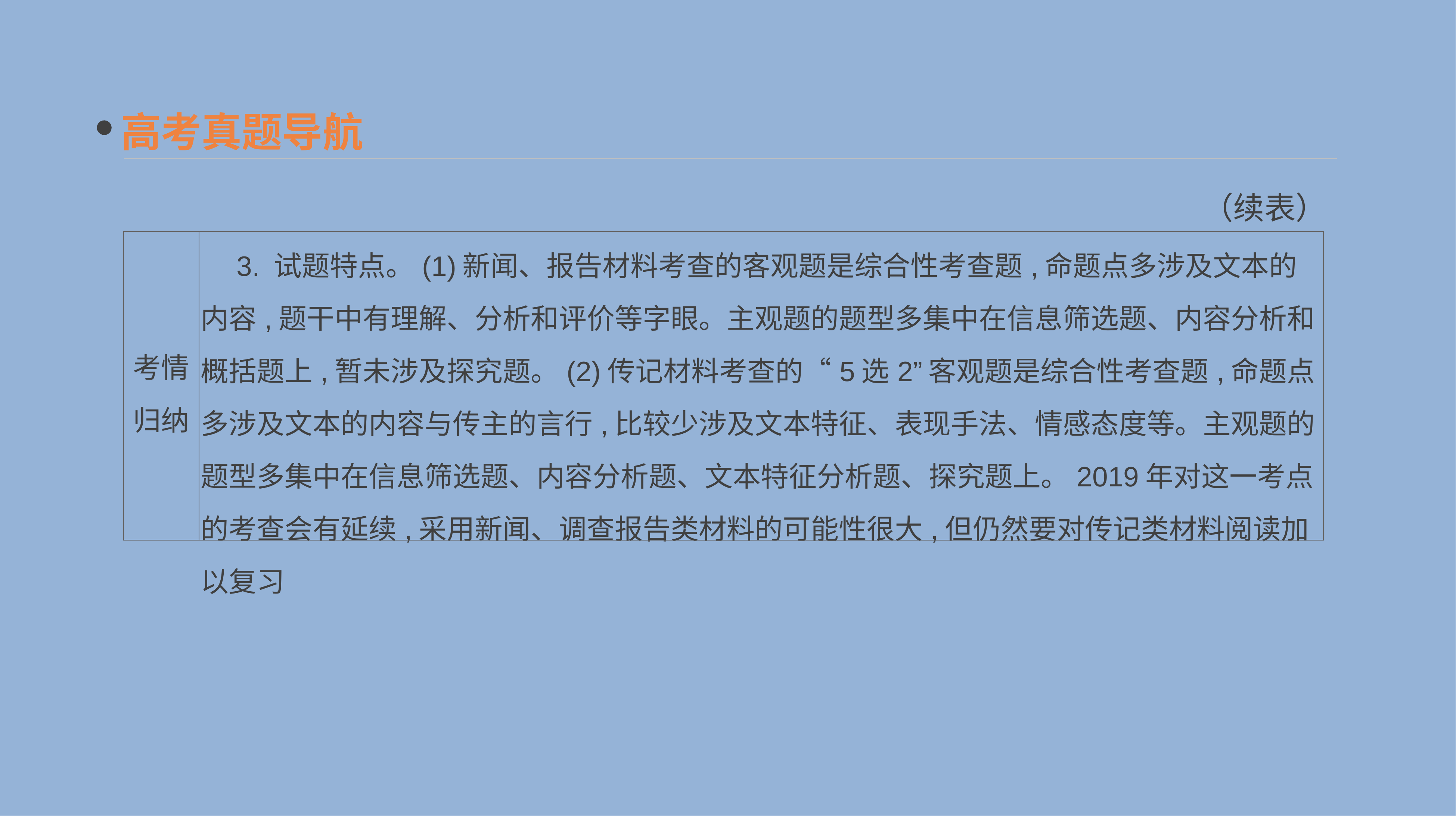

高考真题导航

（续表）
| 考情 归纳 | 3. 试题特点。(1)新闻、报告材料考查的客观题是综合性考查题,命题点多涉及文本的内容,题干中有理解、分析和评价等字眼。主观题的题型多集中在信息筛选题、内容分析和概括题上,暂未涉及探究题。(2)传记材料考查的“5选2”客观题是综合性考查题,命题点多涉及文本的内容与传主的言行,比较少涉及文本特征、表现手法、情感态度等。主观题的题型多集中在信息筛选题、内容分析题、文本特征分析题、探究题上。2019年对这一考点的考查会有延续,采用新闻、调查报告类材料的可能性很大,但仍然要对传记类材料阅读加以复习 |
| --- | --- |